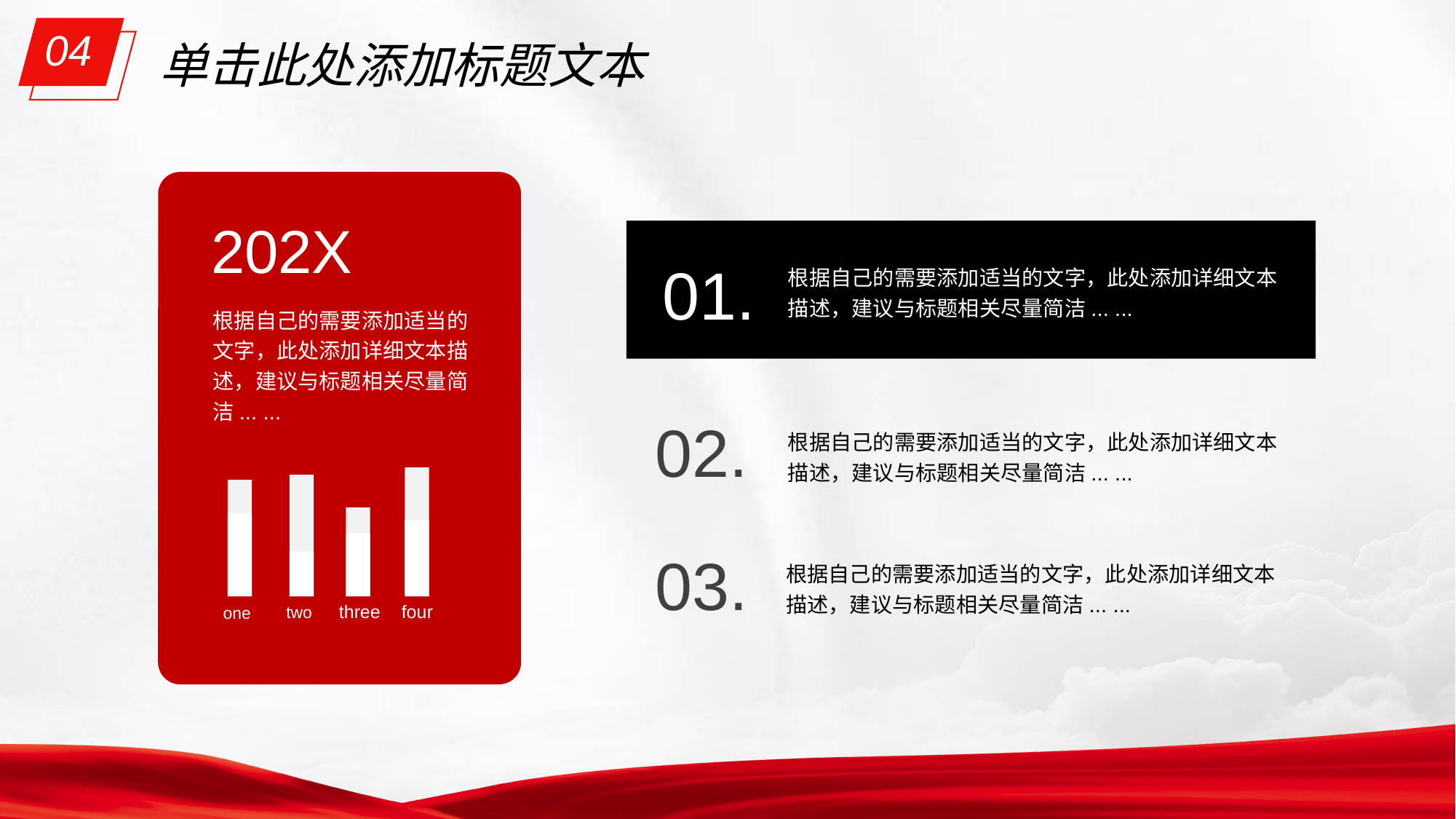

04
单击此处添加标题文本

202X
根据自己的需要添加适当的文字，此处添加详细文本描述，建议与标题相关尽量简洁... ...

four
two
three
one

根据自己的需要添加适当的文字，此处添加详细文本描述，建议与标题相关尽量简洁... ...
01.
根据自己的需要添加适当的文字，此处添加详细文本描述，建议与标题相关尽量简洁... ...
02.
根据自己的需要添加适当的文字，此处添加详细文本描述，建议与标题相关尽量简洁... ...
03.